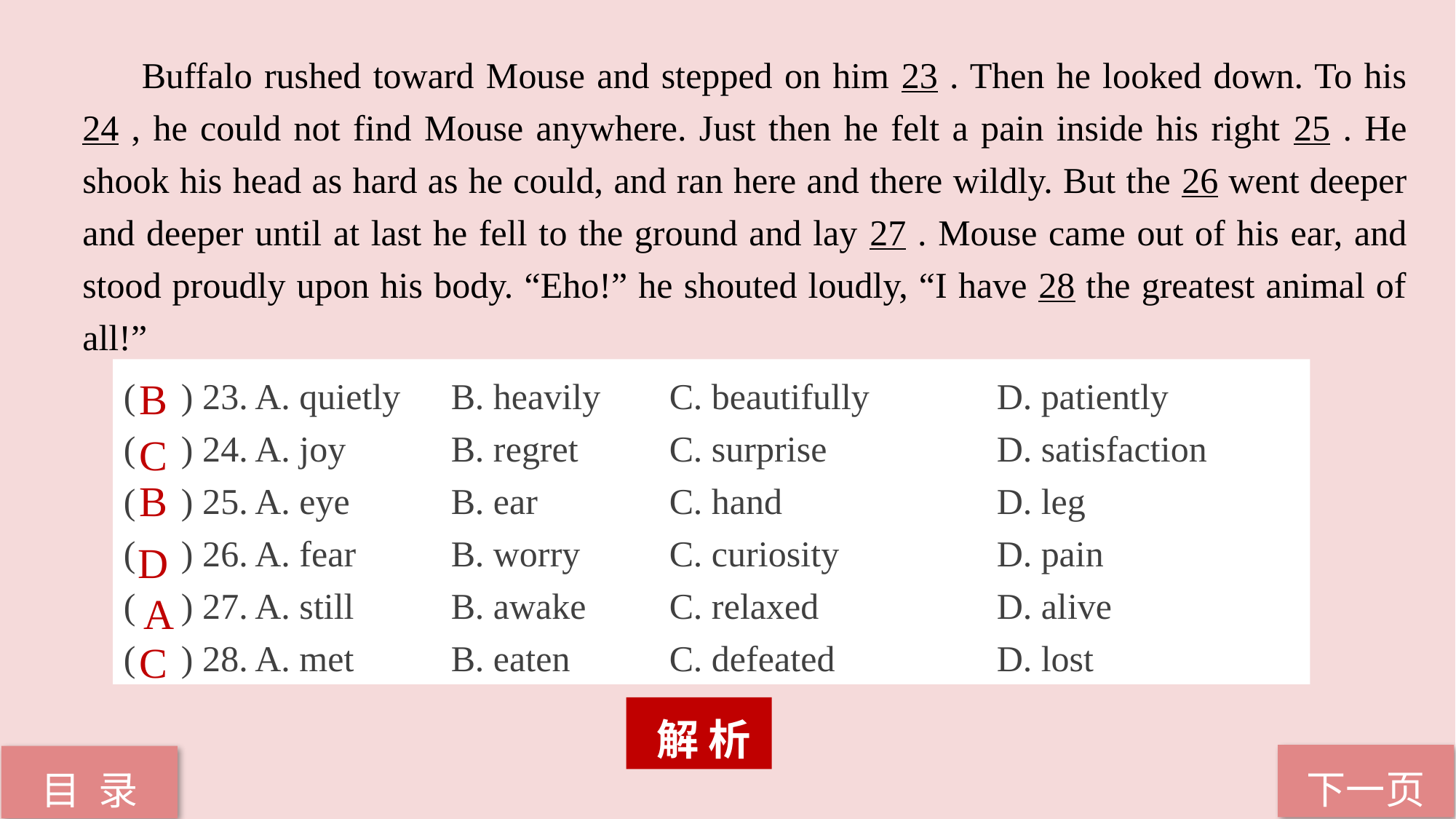

Buffalo rushed toward Mouse and stepped on him 23 . Then he looked down. To his 24 , he could not find Mouse anywhere. Just then he felt a pain inside his right 25 . He shook his head as hard as he could, and ran here and there wildly. But the 26 went deeper and deeper until at last he fell to the ground and lay 27 . Mouse came out of his ear, and stood proudly upon his body. “Eho!” he shouted loudly, “I have 28 the greatest animal of all!”
(     ) 23. A. quietly 	B. heavily 	C. beautifully 		D. patiently
(     ) 24. A. joy 	B. regret 	C. surprise 		D. satisfaction
(     ) 25. A. eye 	B. ear 		C. hand 		D. leg
(     ) 26. A. fear 	B. worry 	C. curiosity 		D. pain
(     ) 27. A. still 	B. awake 	C. relaxed 		D. alive
(     ) 28. A. met 	B. eaten 	C. defeated 		D. lost
B
C
B
D
 A
C
 解 析